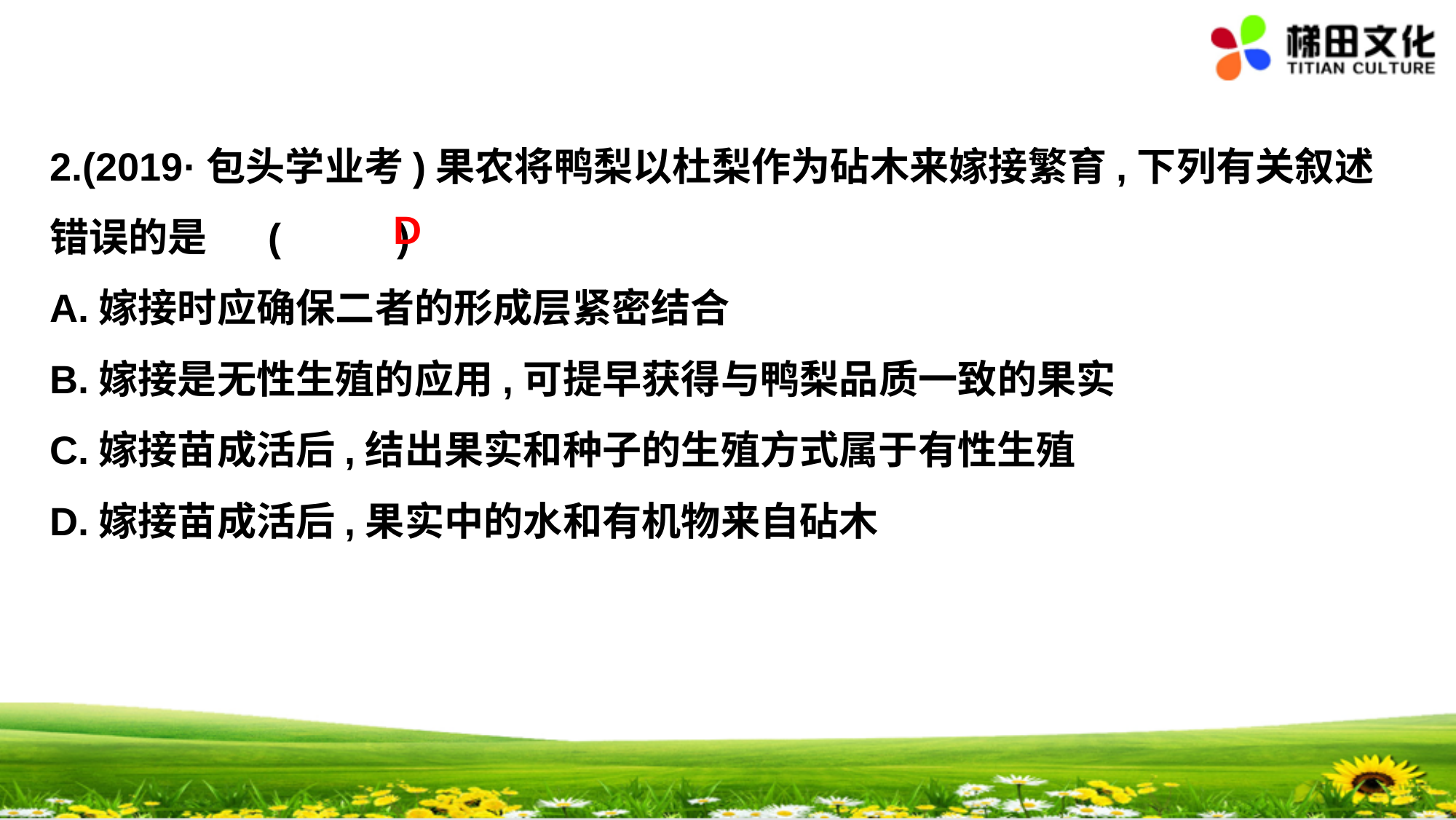

2.(2019·包头学业考)果农将鸭梨以杜梨作为砧木来嫁接繁育,下列有关叙述
错误的是	(　  　)
A.嫁接时应确保二者的形成层紧密结合
B.嫁接是无性生殖的应用,可提早获得与鸭梨品质一致的果实
C.嫁接苗成活后,结出果实和种子的生殖方式属于有性生殖
D.嫁接苗成活后,果实中的水和有机物来自砧木
D